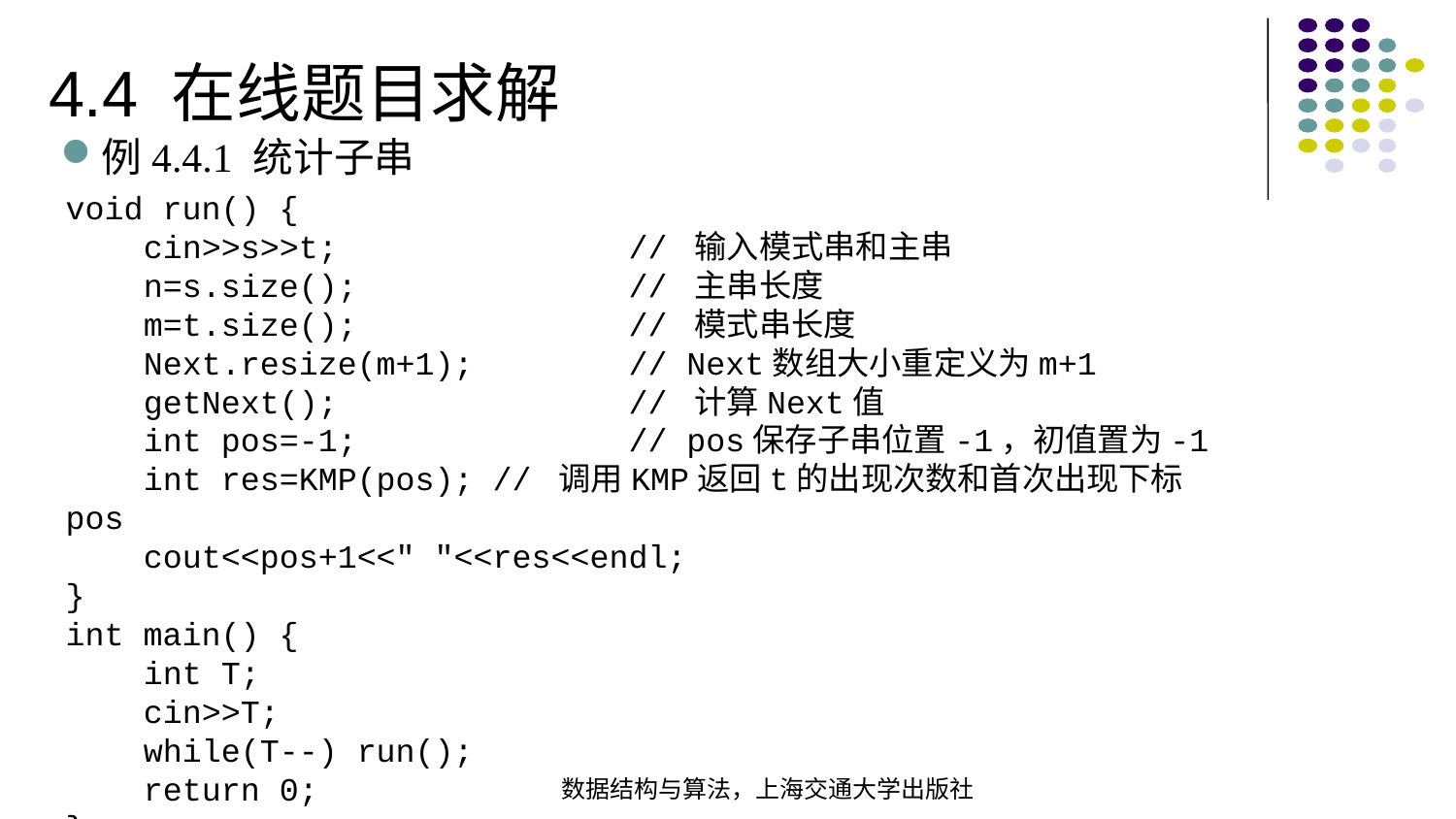

4.4 在线题目求解
例4.4.1 统计子串
void run() {    cin>>s>>t;               // 输入模式串和主串    n=s.size();              // 主串长度    m=t.size();              // 模式串长度    Next.resize(m+1);        // Next数组大小重定义为m+1    getNext();               // 计算Next值    int pos=-1;              // pos保存子串位置-1，初值置为-1    int res=KMP(pos); // 调用KMP返回t的出现次数和首次出现下标pos    cout<<pos+1<<" "<<res<<endl;}int main() {    int T;    cin>>T;    while(T--) run();    return 0;
}